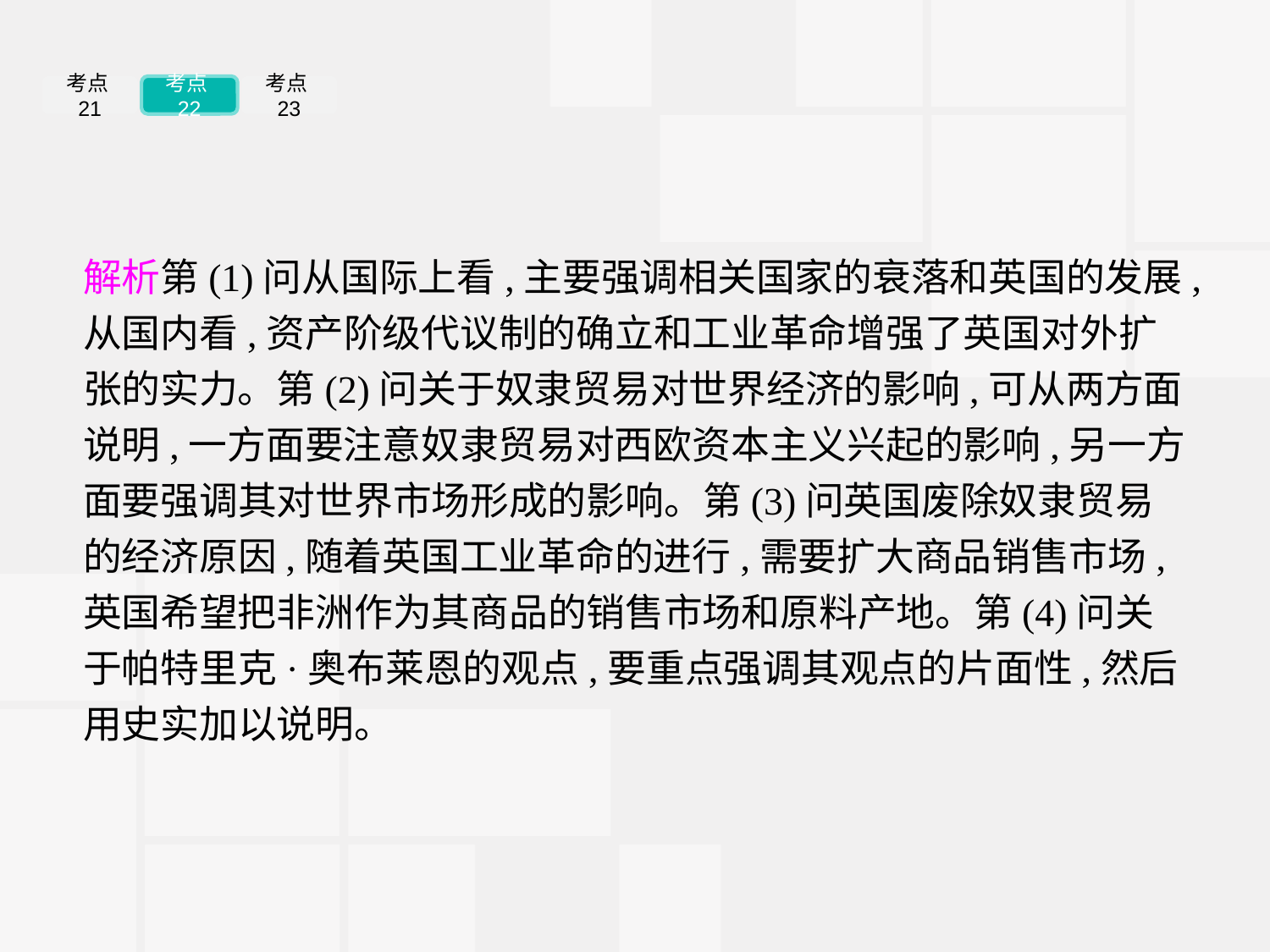

考点21
考点22
考点23
解析第(1)问从国际上看,主要强调相关国家的衰落和英国的发展,从国内看,资产阶级代议制的确立和工业革命增强了英国对外扩张的实力。第(2)问关于奴隶贸易对世界经济的影响,可从两方面说明,一方面要注意奴隶贸易对西欧资本主义兴起的影响,另一方面要强调其对世界市场形成的影响。第(3)问英国废除奴隶贸易的经济原因,随着英国工业革命的进行,需要扩大商品销售市场,英国希望把非洲作为其商品的销售市场和原料产地。第(4)问关于帕特里克·奥布莱恩的观点,要重点强调其观点的片面性,然后用史实加以说明。